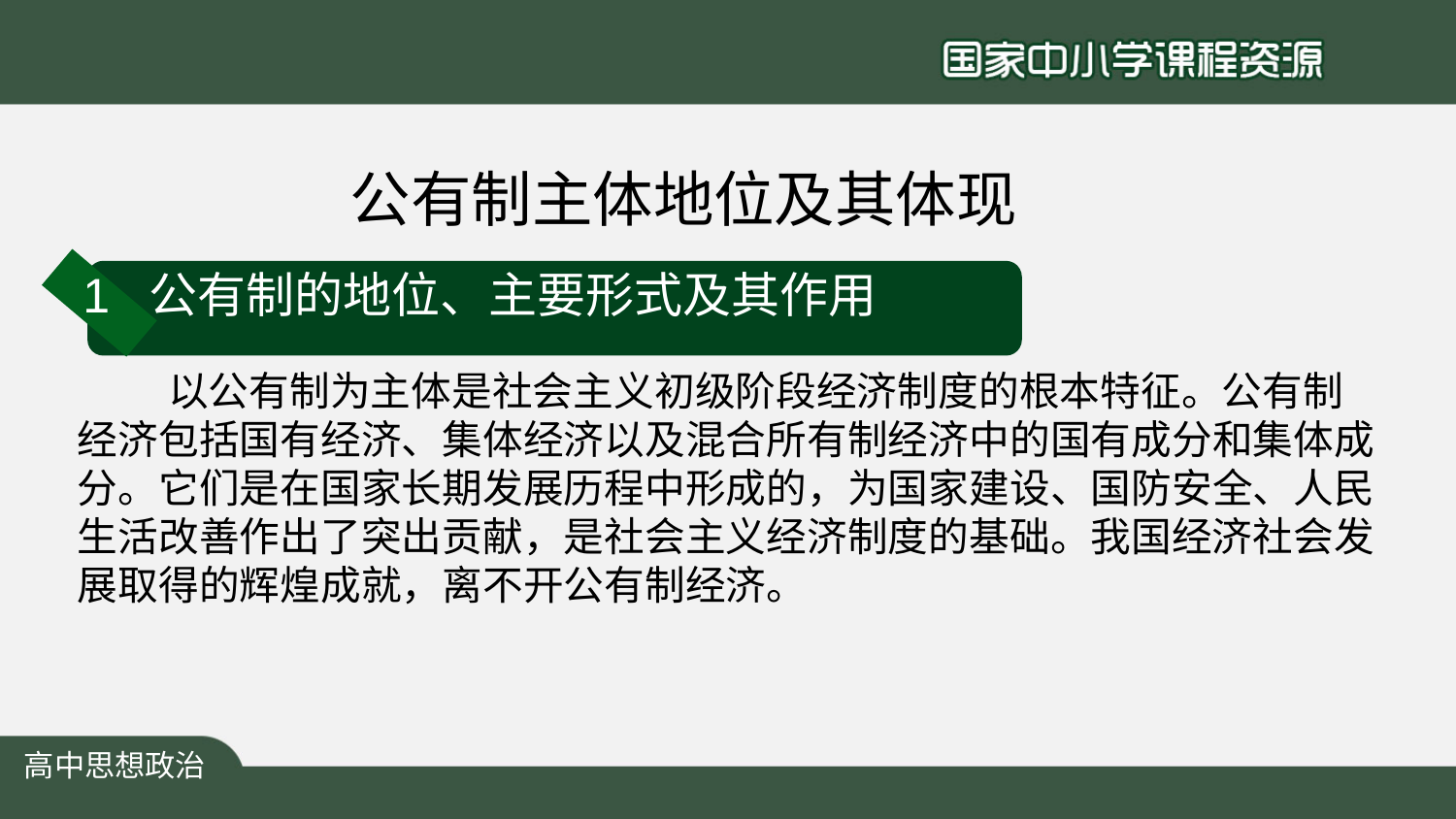

# 公有制主体地位及其体现
 1  公有制的地位、主要形式及其作用

         以公有制为主体是社会主义初级阶段经济制度的根本特征。公有制经济包括国有经济、集体经济以及混合所有制经济中的国有成分和集体成分。它们是在国家长期发展历程中形成的，为国家建设、国防安全、人民生活改善作出了突出贡献，是社会主义经济制度的基础。我国经济社会发展取得的辉煌成就，离不开公有制经济。